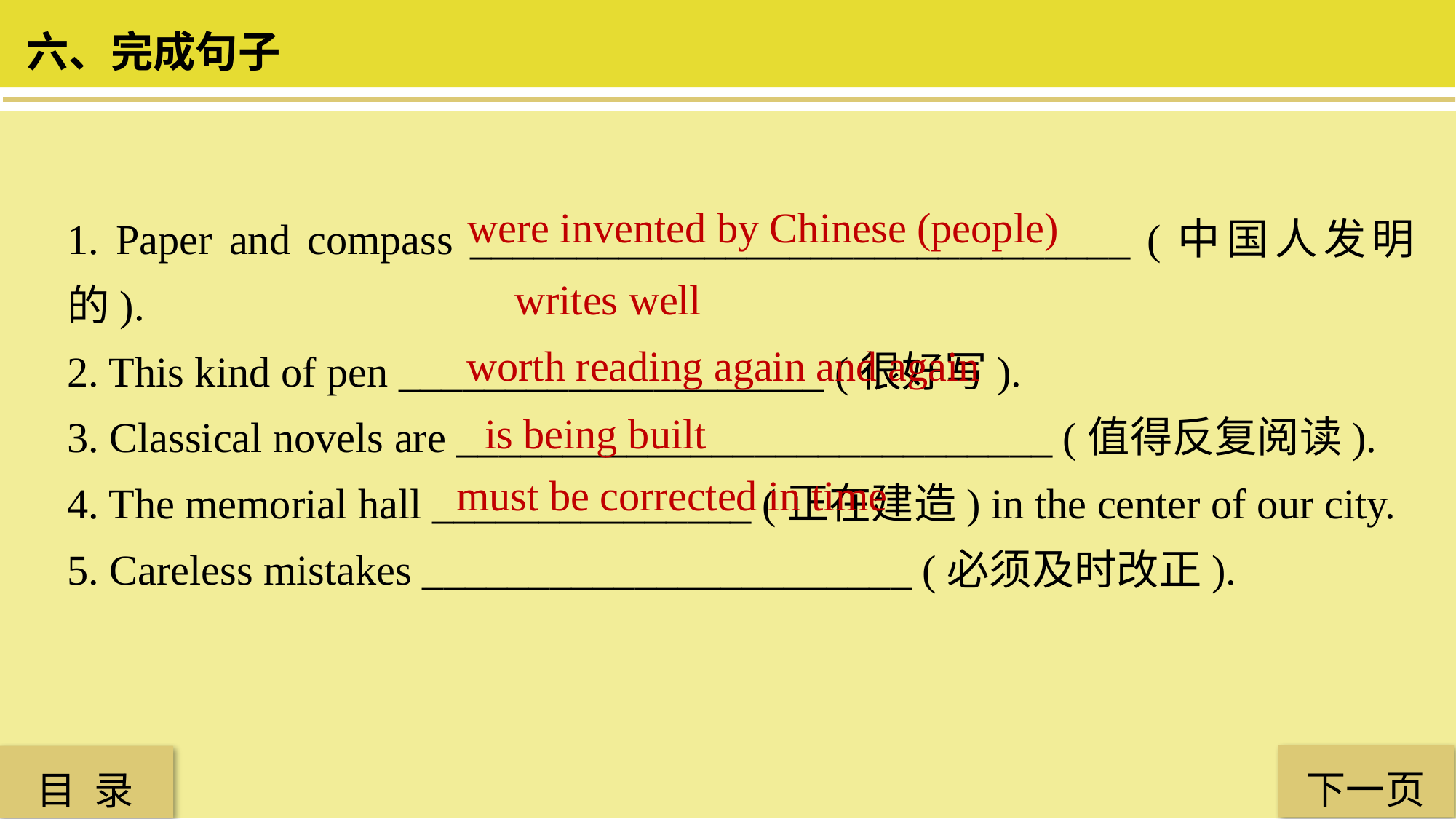

六、完成句子
1. Paper and compass _______________________________ (中国人发明的).
2. This kind of pen ____________________ (很好写).
3. Classical novels are ____________________________ (值得反复阅读).
4. The memorial hall _______________ (正在建造) in the center of our city.
5. Careless mistakes _______________________ (必须及时改正).
were invented by Chinese (people)
writes well
 worth reading again and again
is being built
must be corrected in time